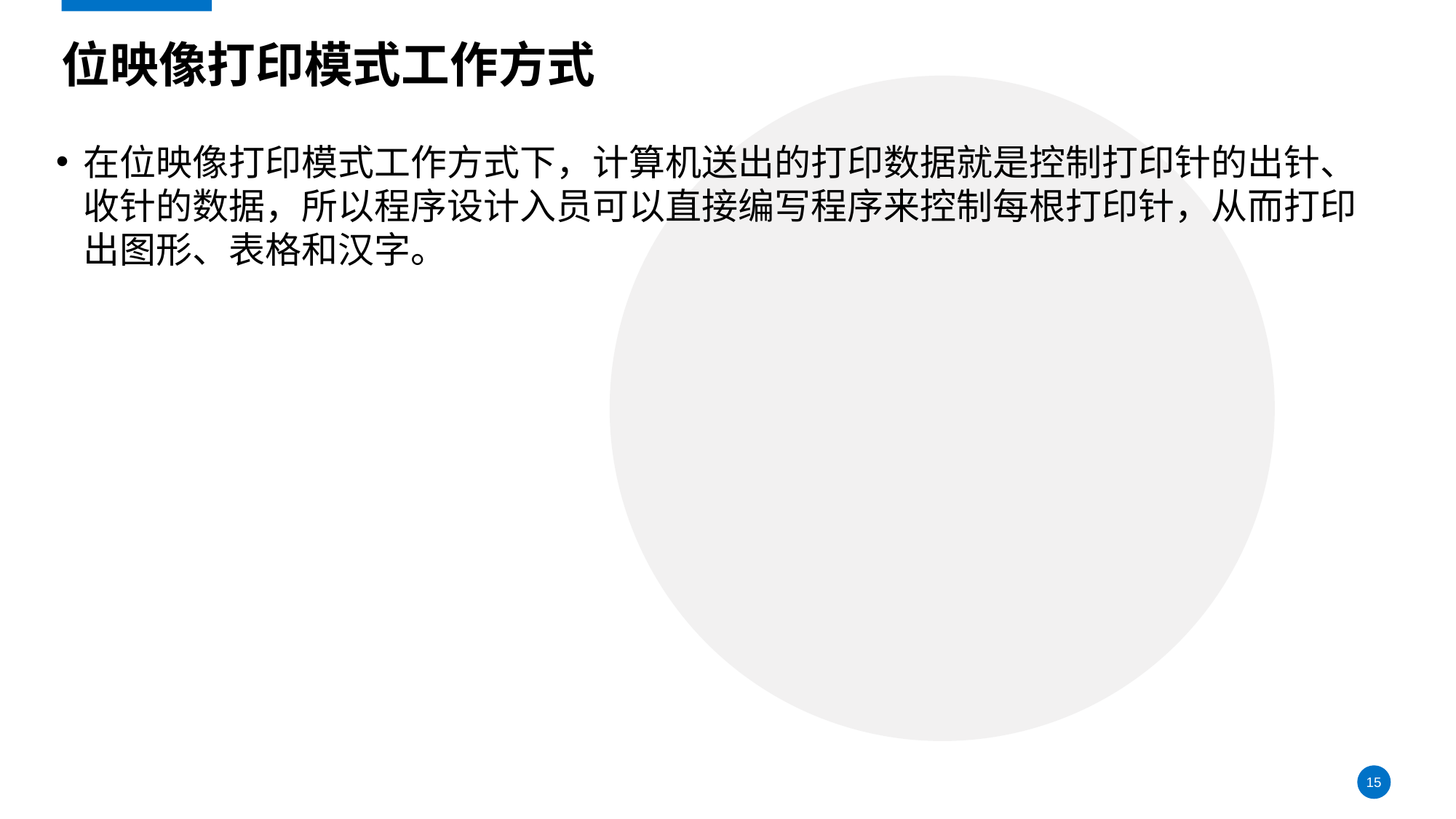

# 位映像打印模式工作方式
在位映像打印模式工作方式下，计算机送出的打印数据就是控制打印针的出针、收针的数据，所以程序设计入员可以直接编写程序来控制每根打印针，从而打印出图形、表格和汉字。

15